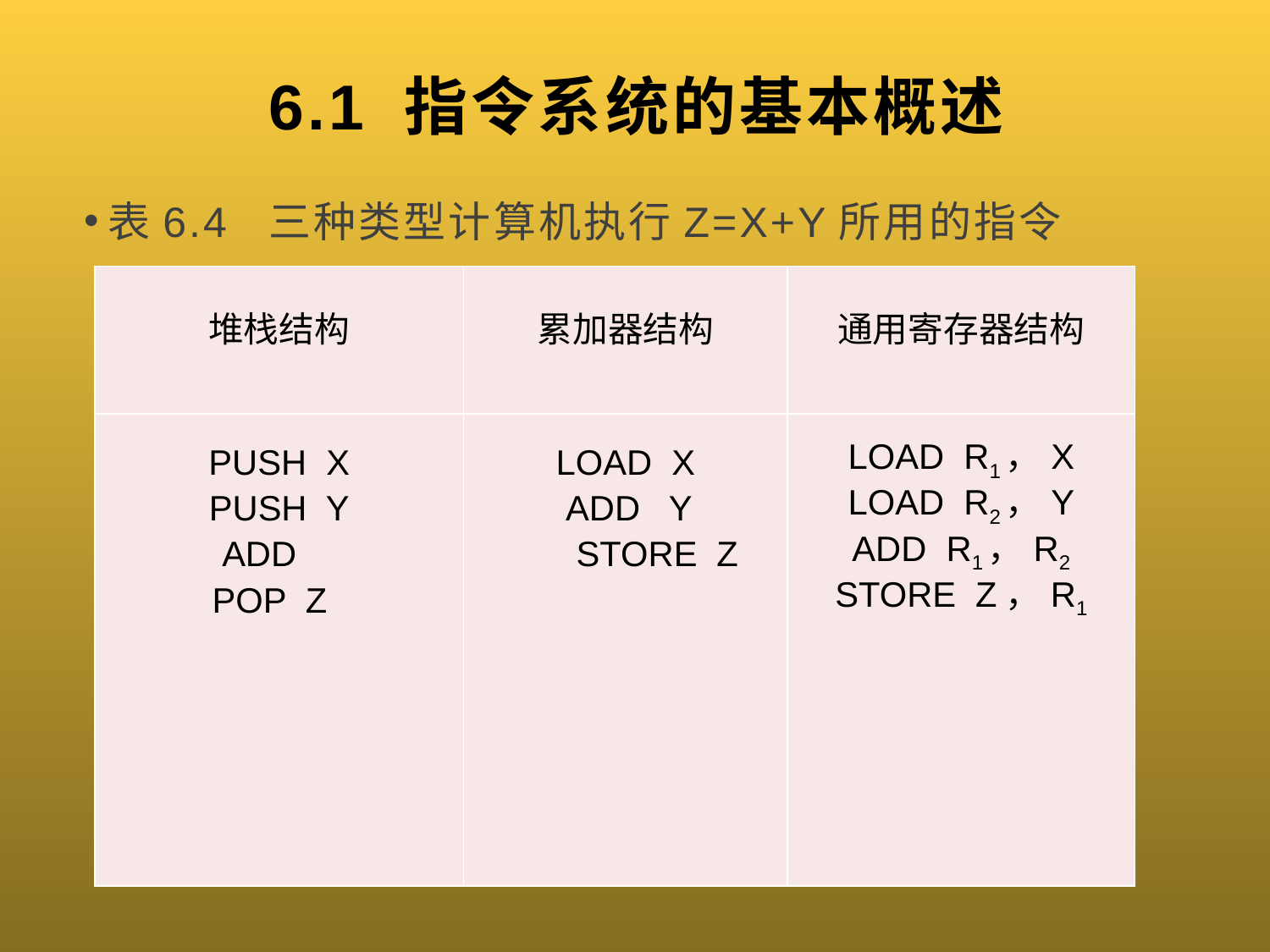

# 6.1 指令系统的基本概述
表6.4  三种类型计算机执行Z=X+Y所用的指令

| 堆栈结构 | 累加器结构 | 通用寄存器结构 |
| --- | --- | --- |
| PUSH X PUSH Y ADD POP Z | LOAD X ADD Y STORE Z | LOAD R1，X LOAD R2，Y ADD R1，R2 STORE Z，R1 |